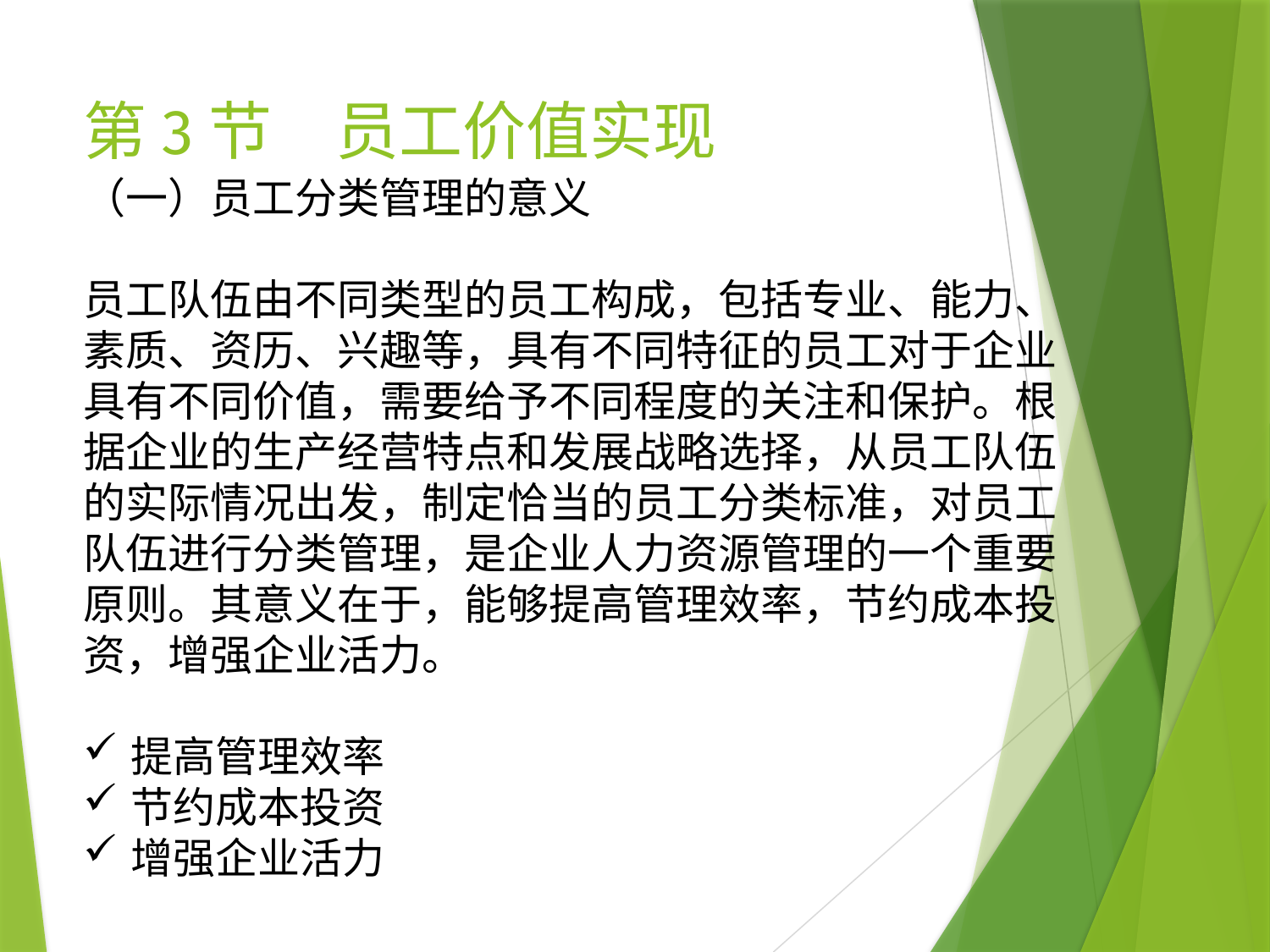

# 第3节　员工价值实现
（一）员工分类管理的意义

员工队伍由不同类型的员工构成，包括专业、能力、素质、资历、兴趣等，具有不同特征的员工对于企业具有不同价值，需要给予不同程度的关注和保护。根据企业的生产经营特点和发展战略选择，从员工队伍的实际情况出发，制定恰当的员工分类标准，对员工队伍进行分类管理，是企业人力资源管理的一个重要原则。其意义在于，能够提高管理效率，节约成本投资，增强企业活力。

提高管理效率
节约成本投资
增强企业活力